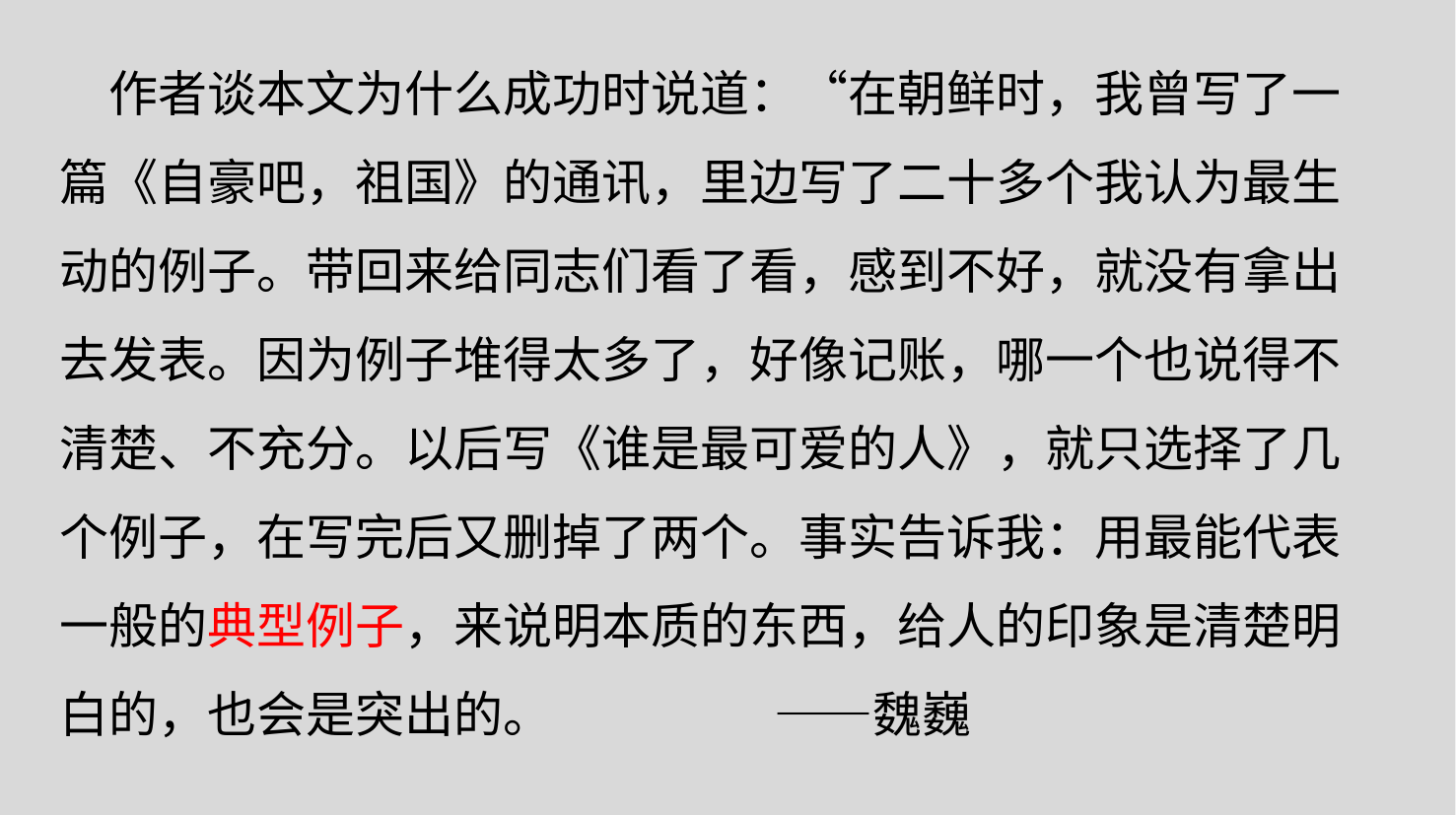

作者谈本文为什么成功时说道：“在朝鲜时，我曾写了一篇《自豪吧，祖国》的通讯，里边写了二十多个我认为最生动的例子。带回来给同志们看了看，感到不好，就没有拿出去发表。因为例子堆得太多了，好像记账，哪一个也说得不清楚、不充分。以后写《谁是最可爱的人》，就只选择了几个例子，在写完后又删掉了两个。事实告诉我：用最能代表一般的典型例子，来说明本质的东西，给人的印象是清楚明白的，也会是突出的。                    ——魏巍